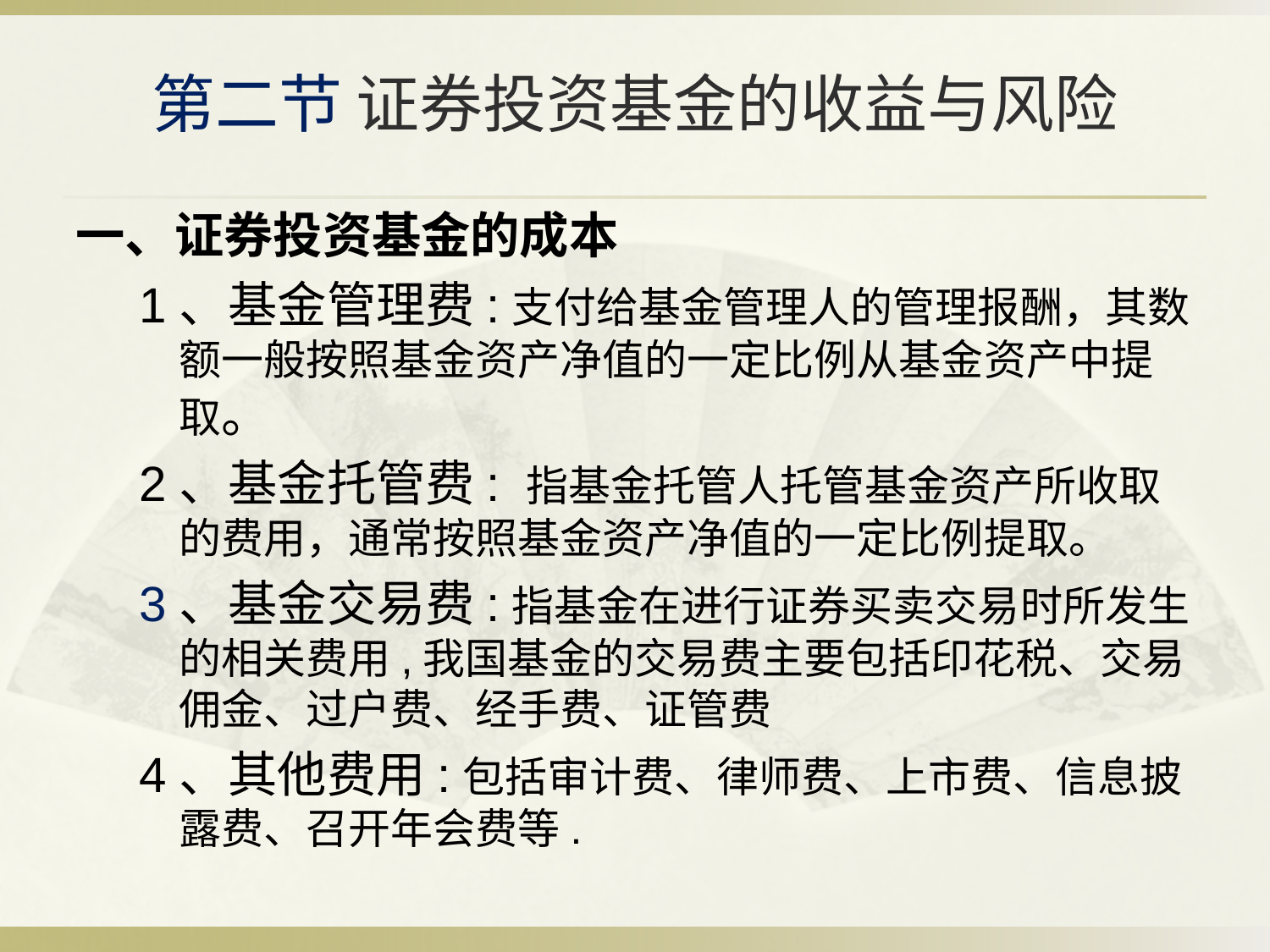

# 第二节 证券投资基金的收益与风险
一、证券投资基金的成本
1、基金管理费:支付给基金管理人的管理报酬，其数额一般按照基金资产净值的一定比例从基金资产中提取。
2、基金托管费: 指基金托管人托管基金资产所收取的费用，通常按照基金资产净值的一定比例提取。
3、基金交易费:指基金在进行证券买卖交易时所发生的相关费用,我国基金的交易费主要包括印花税、交易佣金、过户费、经手费、证管费
4、其他费用:包括审计费、律师费、上市费、信息披露费、召开年会费等.